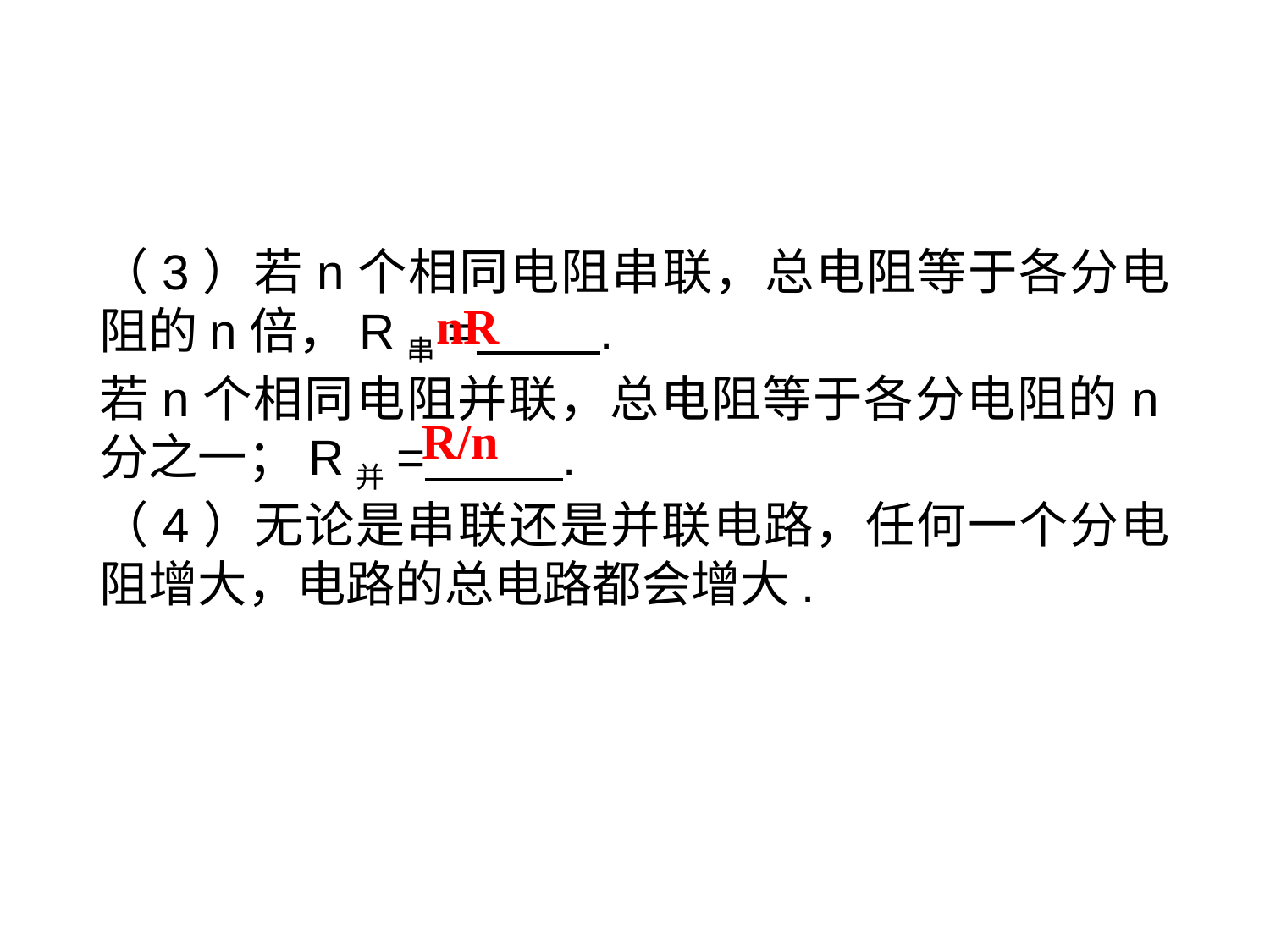

（3）若n个相同电阻串联，总电阻等于各分电阻的n倍，R串=         .
若n个相同电阻并联，总电阻等于各分电阻的n分之一；R并=          .
（4）无论是串联还是并联电路，任何一个分电阻增大，电路的总电路都会增大.
nR
R/n